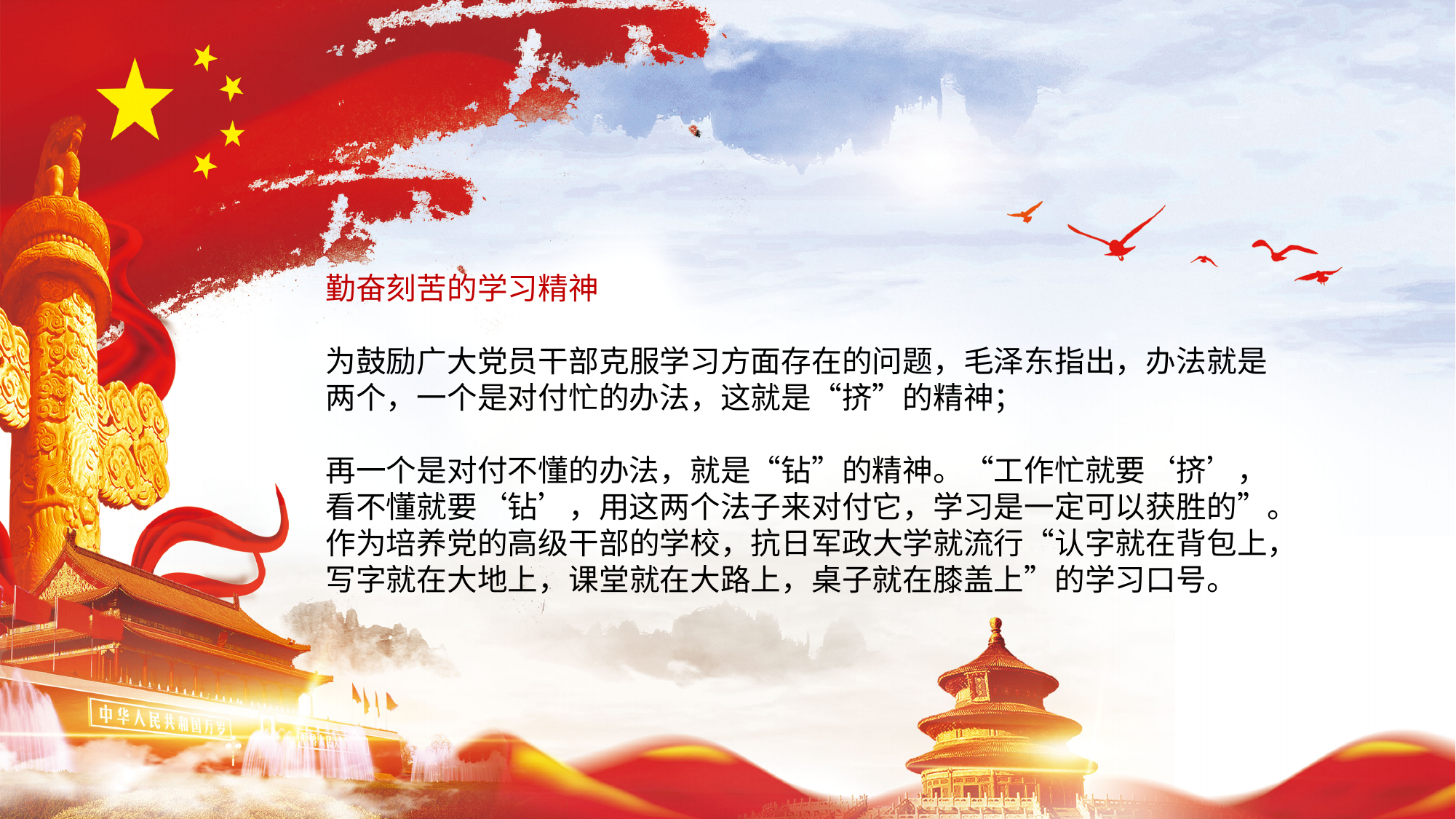

勤奋刻苦的学习精神

为鼓励广大党员干部克服学习方面存在的问题，毛泽东指出，办法就是两个，一个是对付忙的办法，这就是“挤”的精神；

再一个是对付不懂的办法，就是“钻”的精神。“工作忙就要‘挤’，看不懂就要‘钻’，用这两个法子来对付它，学习是一定可以获胜的”。作为培养党的高级干部的学校，抗日军政大学就流行“认字就在背包上，写字就在大地上，课堂就在大路上，桌子就在膝盖上”的学习口号。